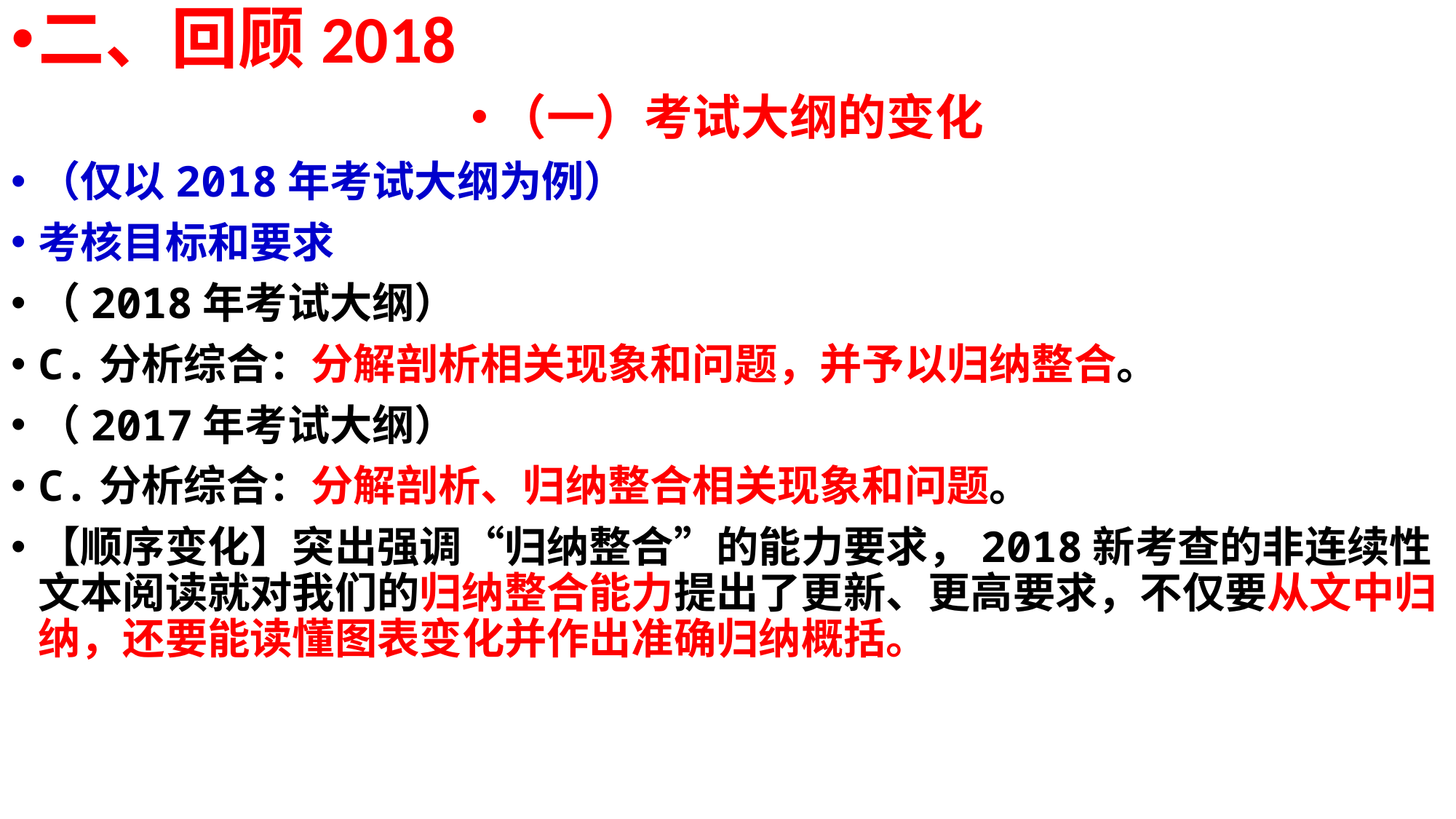

二、回顾2018
（一）考试大纲的变化
（仅以2018年考试大纲为例）
考核目标和要求
（2018年考试大纲）
C.分析综合：分解剖析相关现象和问题，并予以归纳整合。
（2017年考试大纲）
C.分析综合：分解剖析、归纳整合相关现象和问题。
【顺序变化】突出强调“归纳整合”的能力要求，2018新考查的非连续性文本阅读就对我们的归纳整合能力提出了更新、更高要求，不仅要从文中归纳，还要能读懂图表变化并作出准确归纳概括。